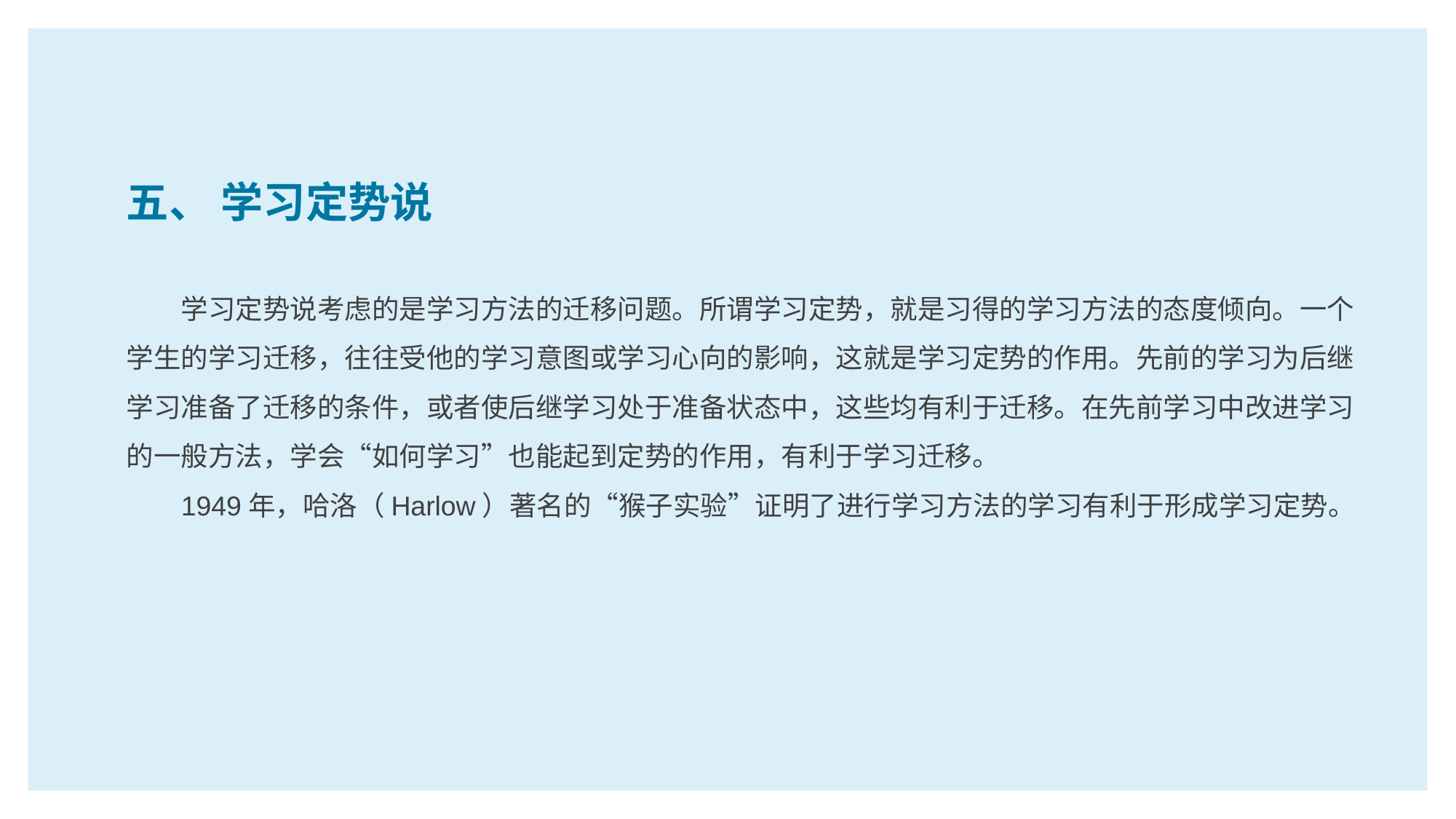

五、 学习定势说

学习定势说考虑的是学习方法的迁移问题。所谓学习定势，就是习得的学习方法的态度倾向。一个学生的学习迁移，往往受他的学习意图或学习心向的影响，这就是学习定势的作用。先前的学习为后继学习准备了迁移的条件，或者使后继学习处于准备状态中，这些均有利于迁移。在先前学习中改进学习的一般方法，学会“如何学习”也能起到定势的作用，有利于学习迁移。
1949年，哈洛（Harlow）著名的“猴子实验”证明了进行学习方法的学习有利于形成学习定势。